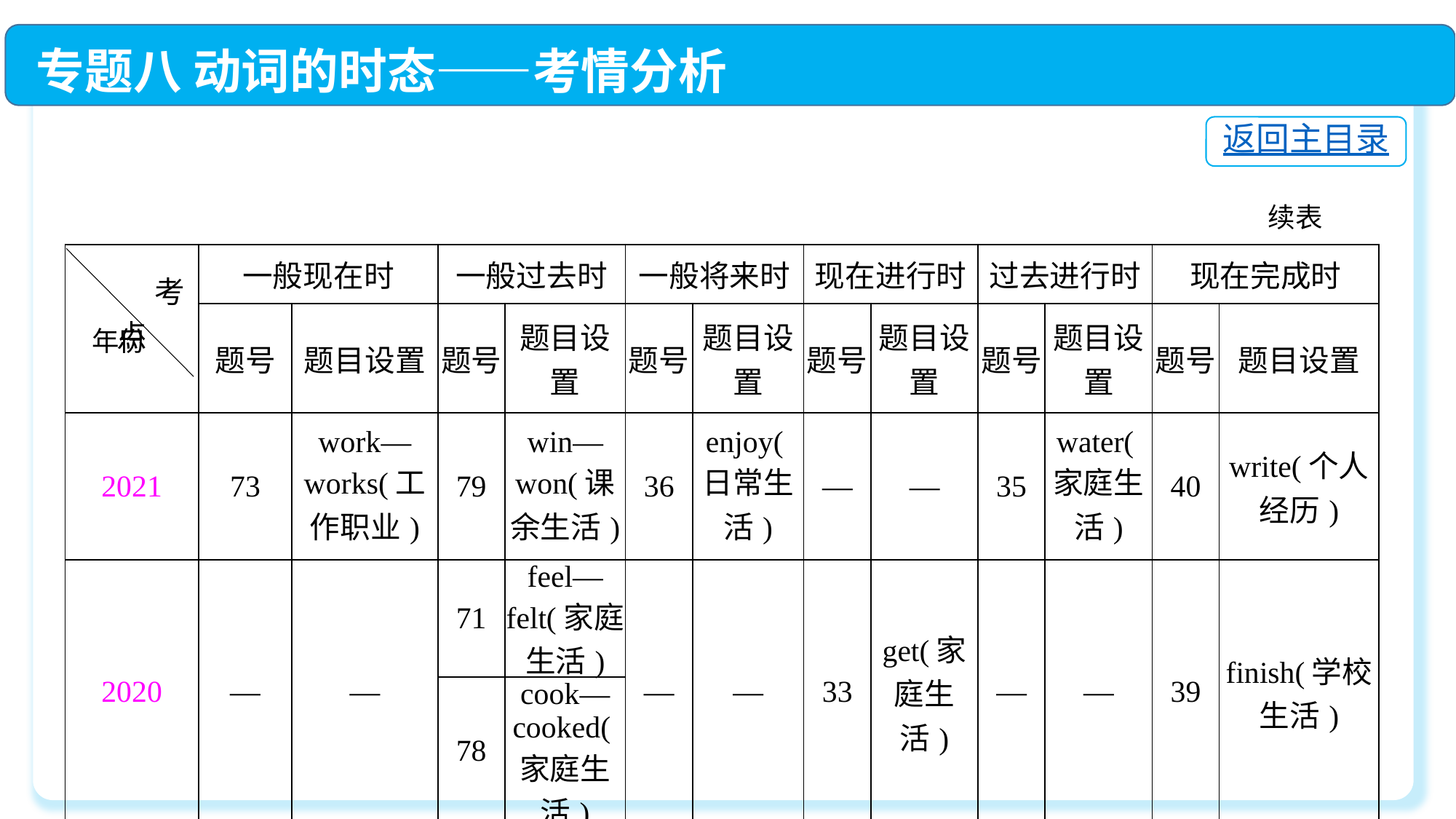

专题八 动词的时态——考情分析

返回主目录
续表
| 考点 | 一般现在时 |  | 一般过去时 |  | 一般将来时 |  | 现在进行时 |  | 过去进行时 |  | 现在完成时 |  |
| --- | --- | --- | --- | --- | --- | --- | --- | --- | --- | --- | --- | --- |
|  | 题号 | 题目设置 | 题号 | 题目设置 | 题号 | 题目设置 | 题号 | 题目设置 | 题号 | 题目设置 | 题号 | 题目设置 |
| 2021 | 73 | work— works(工作职业) | 79 | win— won(课余生活) | 36 | enjoy(日常生活) | — | — | 35 | water(家庭生活) | 40 | write(个人经历) |
| 2020 | — | — | 71 | feel— felt(家庭生活) | — | — | 33 | get(家庭生活) | — | — | 39 | finish(学校生活) |
|  |  |  | 78 | cook— cooked(家庭生活) |  |  |  |  |  |  |  |  |
年份